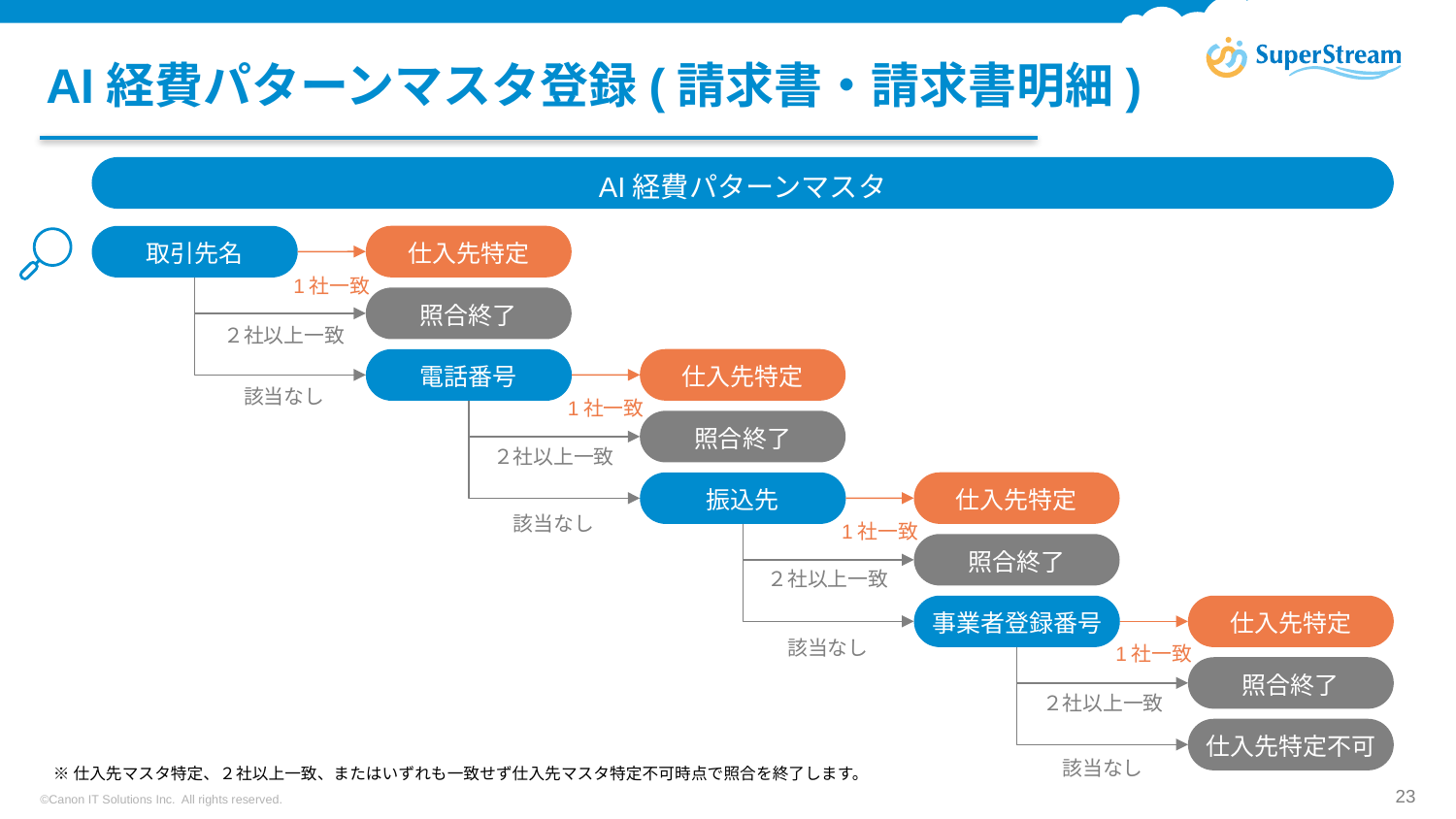

# AI経費パターンマスタ登録(請求書・請求書明細)
AI経費パターンマスタ

仕入先特定
取引先名

1社一致
照合終了
２社以上一致
仕入先特定
電話番号
該当なし
1社一致
照合終了
２社以上一致
仕入先特定
振込先
該当なし
1社一致
照合終了
２社以上一致
事業者登録番号
仕入先特定
該当なし
1社一致
照合終了
２社以上一致
仕入先特定不可
該当なし
※仕入先マスタ特定、２社以上一致、またはいずれも一致せず仕入先マスタ特定不可時点で照合を終了します。
©Canon IT Solutions Inc.  All rights reserved.
23